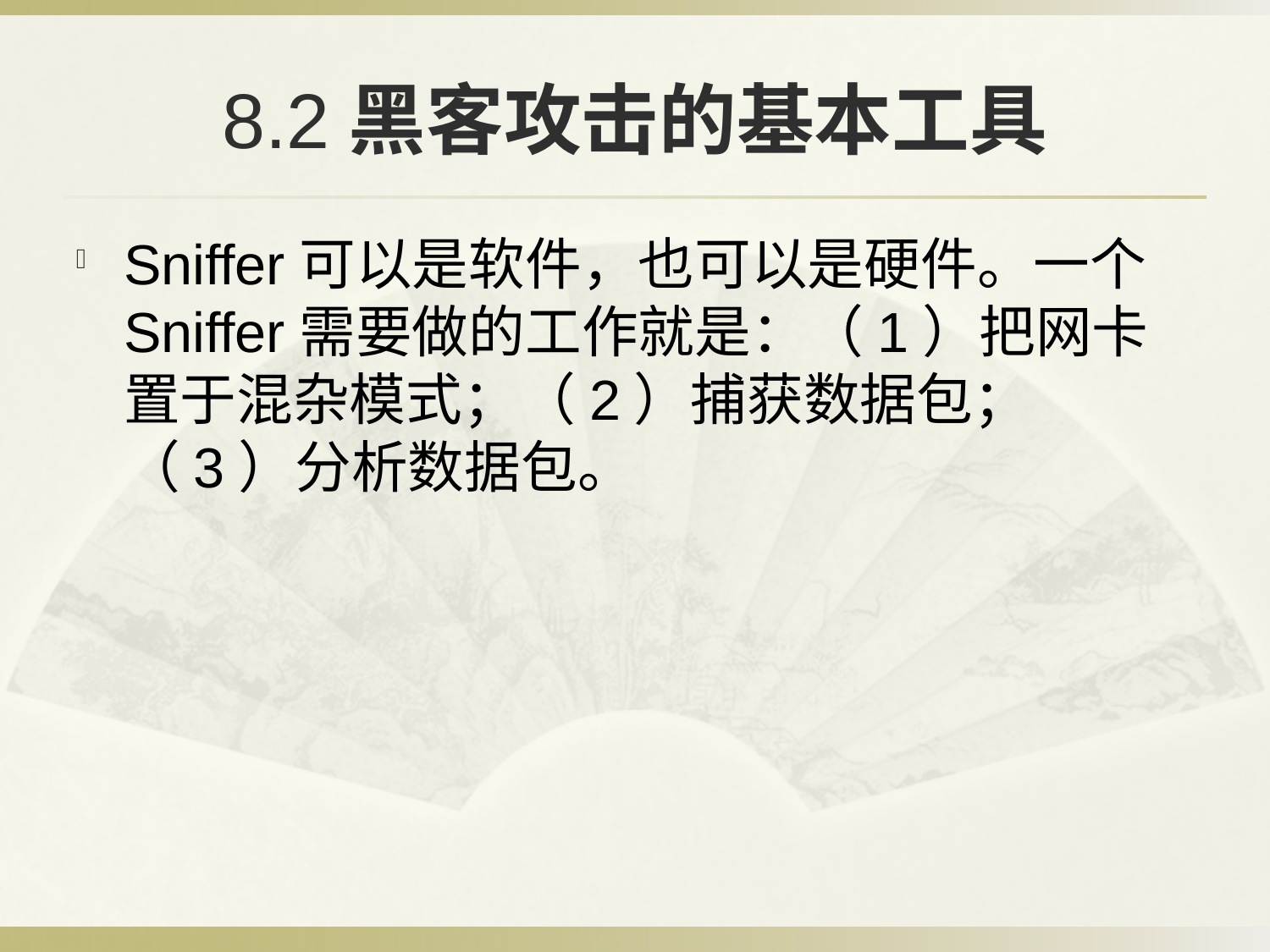

# 8.2黑客攻击的基本工具
Sniffer可以是软件，也可以是硬件。一个Sniffer需要做的工作就是：（1）把网卡置于混杂模式；（2）捕获数据包；（3）分析数据包。